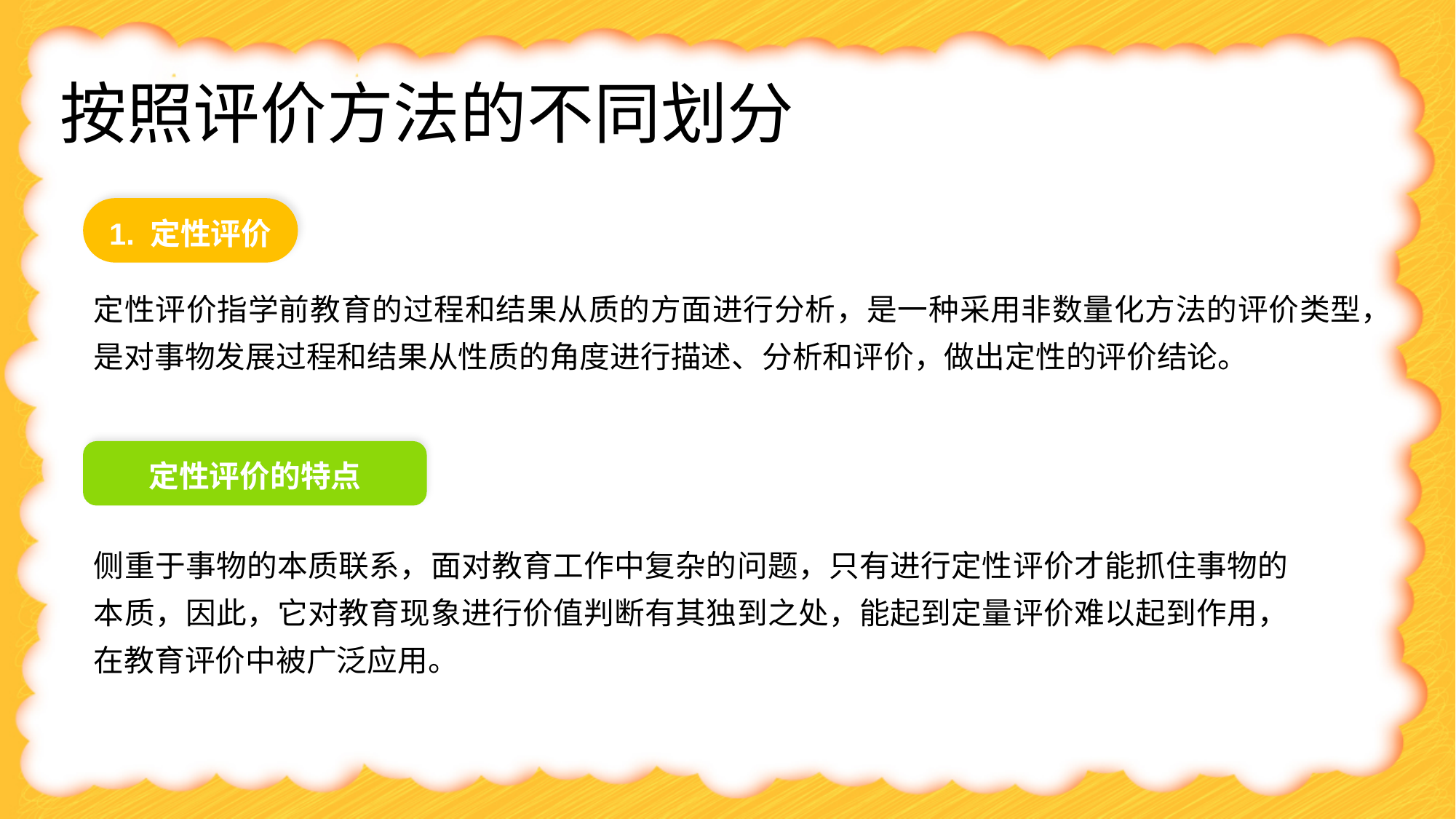

# 按照评价方法的不同划分

1. 定性评价
定性评价指学前教育的过程和结果从质的方面进行分析，是一种采用非数量化方法的评价类型，是对事物发展过程和结果从性质的角度进行描述、分析和评价，做出定性的评价结论。

定性评价的特点
侧重于事物的本质联系，面对教育工作中复杂的问题，只有进行定性评价才能抓住事物的本质，因此，它对教育现象进行价值判断有其独到之处，能起到定量评价难以起到作用，在教育评价中被广泛应用。